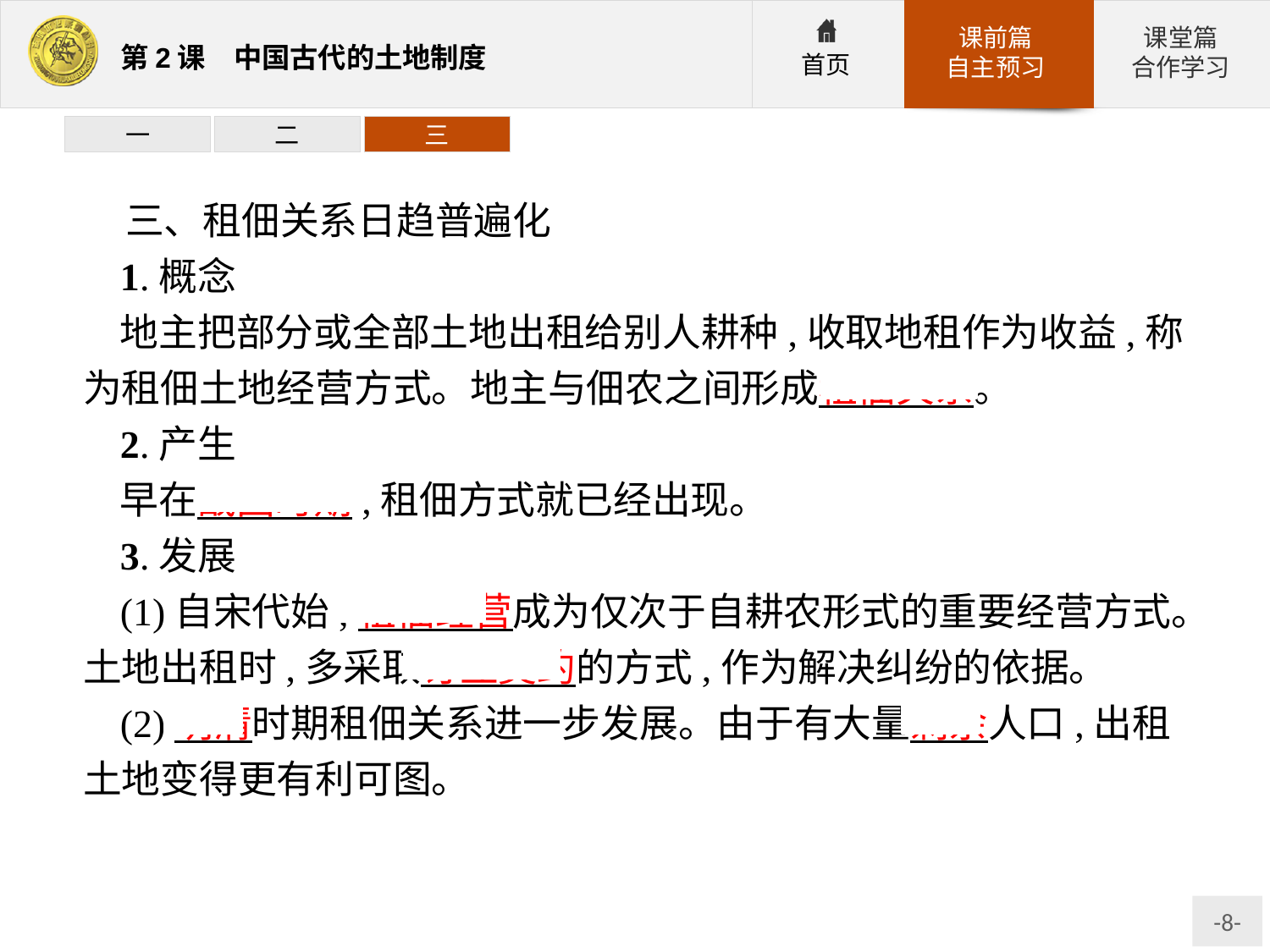

一
二
三
三、租佃关系日趋普遍化
1.概念
地主把部分或全部土地出租给别人耕种,收取地租作为收益,称为租佃土地经营方式。地主与佃农之间形成租佃关系。
2.产生
早在战国时期,租佃方式就已经出现。
3.发展
(1)自宋代始,租佃经营成为仅次于自耕农形式的重要经营方式。土地出租时,多采取订立契约的方式,作为解决纠纷的依据。
(2)明清时期租佃关系进一步发展。由于有大量剩余人口,出租土地变得更有利可图。